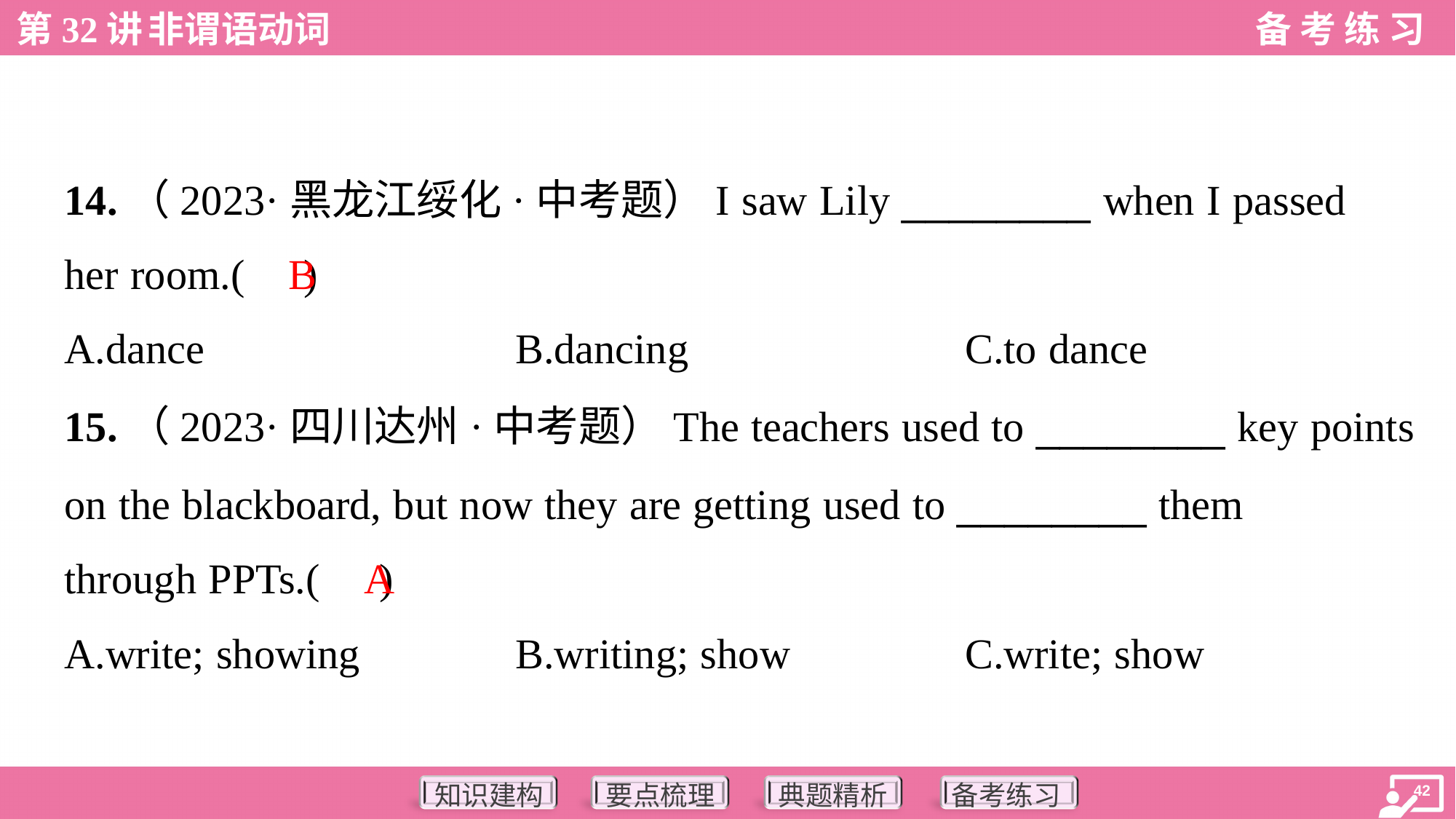

14.（2023·黑龙江绥化·中考题）I saw Lily ________ when I passed
her room.(     )
B
A.dance	B.dancing	C.to dance
15.（2023·四川达州·中考题）The teachers used to ________ key points
on the blackboard, but now they are getting used to ________ them
through PPTs.(     )
A
A.write; showing	B.writing; show	C.write; show